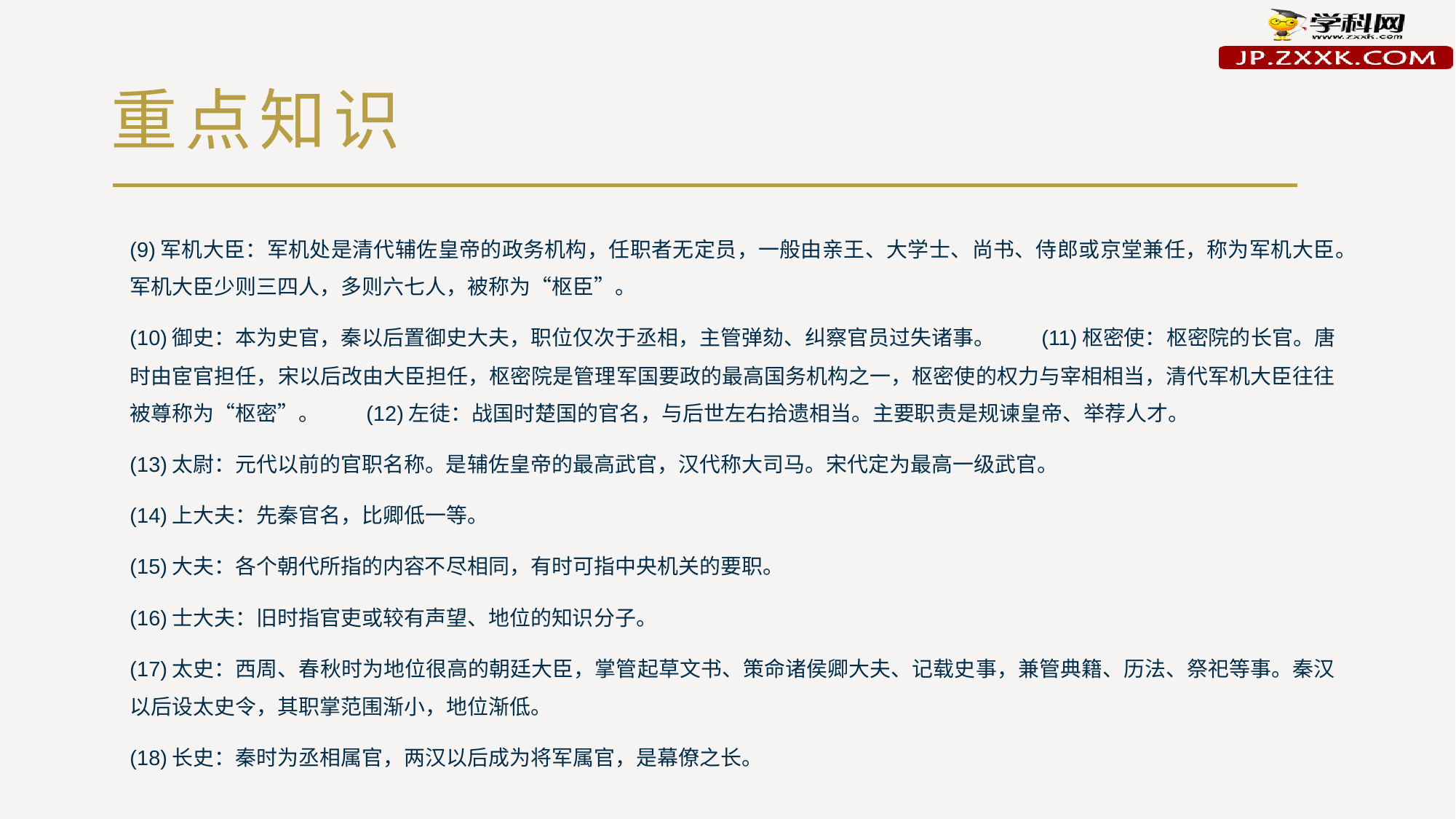

# 重点知识
(9)军机大臣：军机处是清代辅佐皇帝的政务机构，任职者无定员，一般由亲王、大学士、尚书、侍郎或京堂兼任，称为军机大臣。军机大臣少则三四人，多则六七人，被称为“枢臣”。
(10)御史：本为史官，秦以后置御史大夫，职位仅次于丞相，主管弹劾、纠察官员过失诸事。　　(11)枢密使：枢密院的长官。唐时由宦官担任，宋以后改由大臣担任，枢密院是管理军国要政的最高国务机构之一，枢密使的权力与宰相相当，清代军机大臣往往被尊称为“枢密”。　　(12)左徒：战国时楚国的官名，与后世左右拾遗相当。主要职责是规谏皇帝、举荐人才。
(13)太尉：元代以前的官职名称。是辅佐皇帝的最高武官，汉代称大司马。宋代定为最高一级武官。
(14)上大夫：先秦官名，比卿低一等。
(15)大夫：各个朝代所指的内容不尽相同，有时可指中央机关的要职。
(16)士大夫：旧时指官吏或较有声望、地位的知识分子。
(17)太史：西周、春秋时为地位很高的朝廷大臣，掌管起草文书、策命诸侯卿大夫、记载史事，兼管典籍、历法、祭祀等事。秦汉以后设太史令，其职掌范围渐小，地位渐低。
(18)长史：秦时为丞相属官，两汉以后成为将军属官，是幕僚之长。